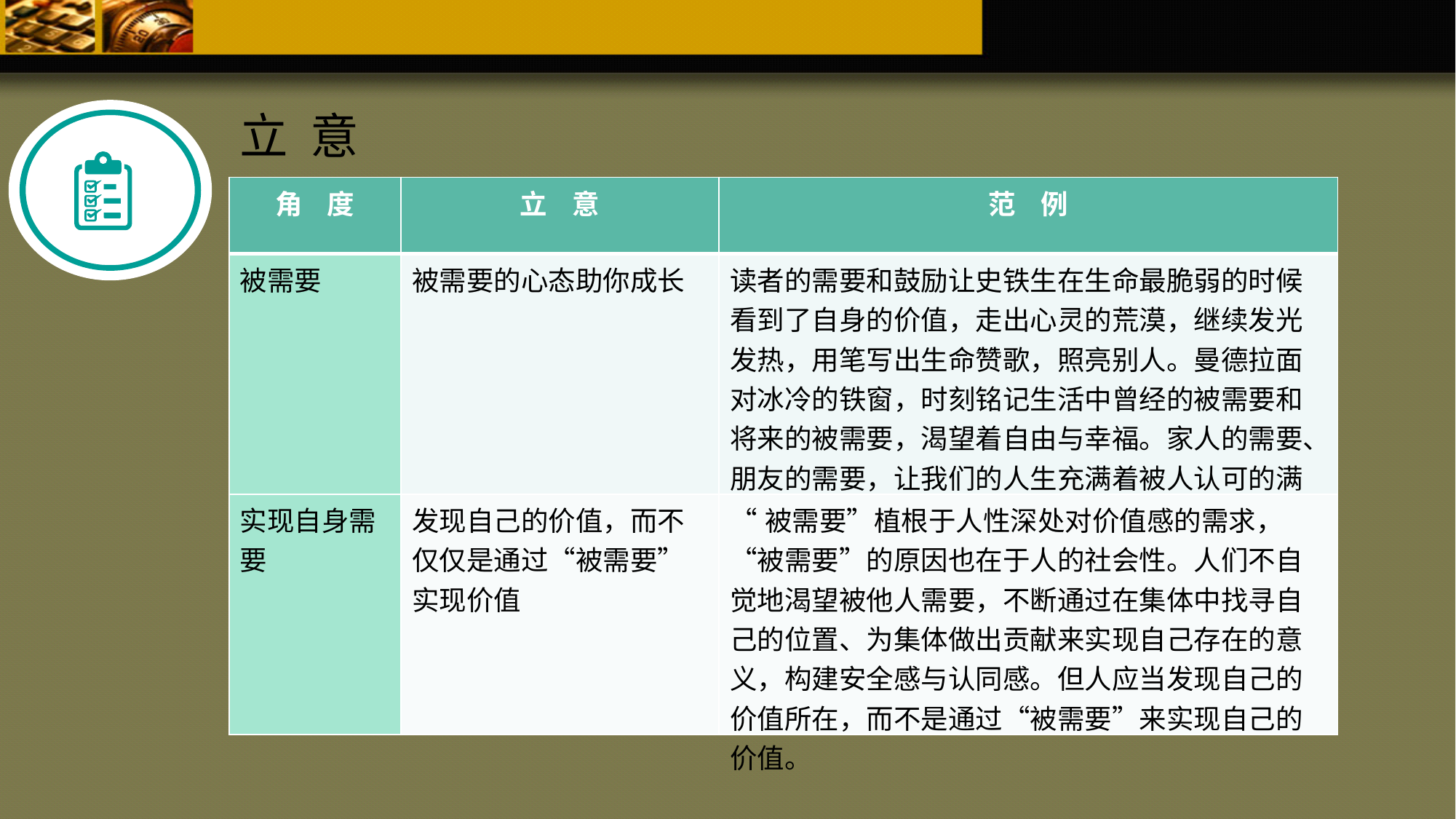

立  意

| 角 度 | 立 意 | 范 例 |
| --- | --- | --- |
| 被需要 | 被需要的心态助你成长 | 读者的需要和鼓励让史铁生在生命最脆弱的时候看到了自身的价值，走出心灵的荒漠，继续发光发热，用笔写出生命赞歌，照亮别人。曼德拉面对冰冷的铁窗，时刻铭记生活中曾经的被需要和将来的被需要，渴望着自由与幸福。家人的需要、朋友的需要，让我们的人生充满着被人认可的满足感。 |
| 实现自身需要 | 发现自己的价值，而不仅仅是通过“被需要”实现价值 | “被需要”植根于人性深处对价值感的需求，“被需要”的原因也在于人的社会性。人们不自觉地渴望被他人需要，不断通过在集体中找寻自己的位置、为集体做出贡献来实现自己存在的意义，构建安全感与认同感。但人应当发现自己的价值所在，而不是通过“被需要”来实现自己的价值。 |